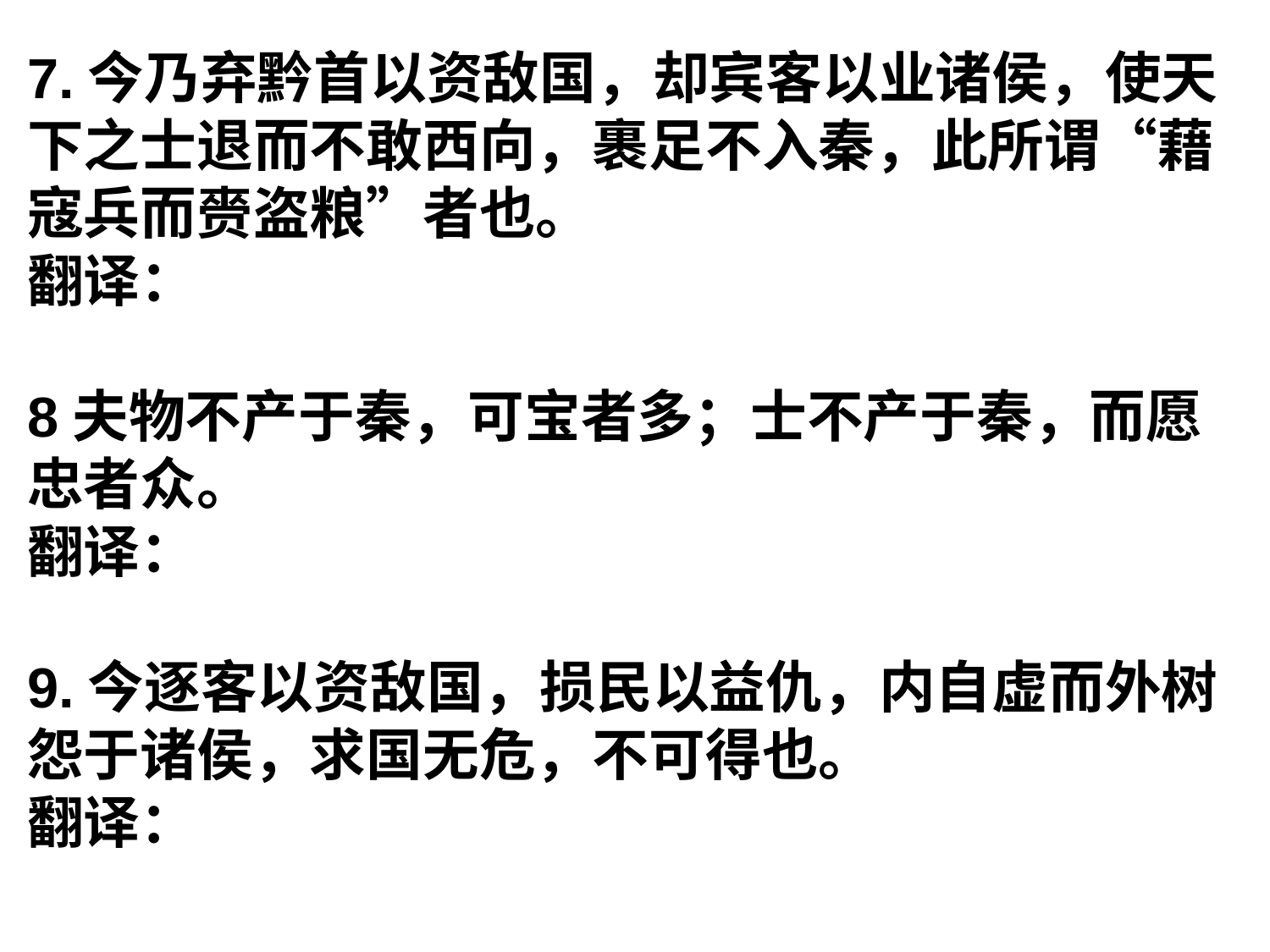

7.今乃弃黔首以资敌国，却宾客以业诸侯，使天下之士退而不敢西向，裹足不入秦，此所谓“藉寇兵而赍盗粮”者也。
翻译：

8夫物不产于秦，可宝者多；士不产于秦，而愿忠者众。
翻译：

9.今逐客以资敌国，损民以益仇，内自虚而外树怨于诸侯，求国无危，不可得也。
翻译：